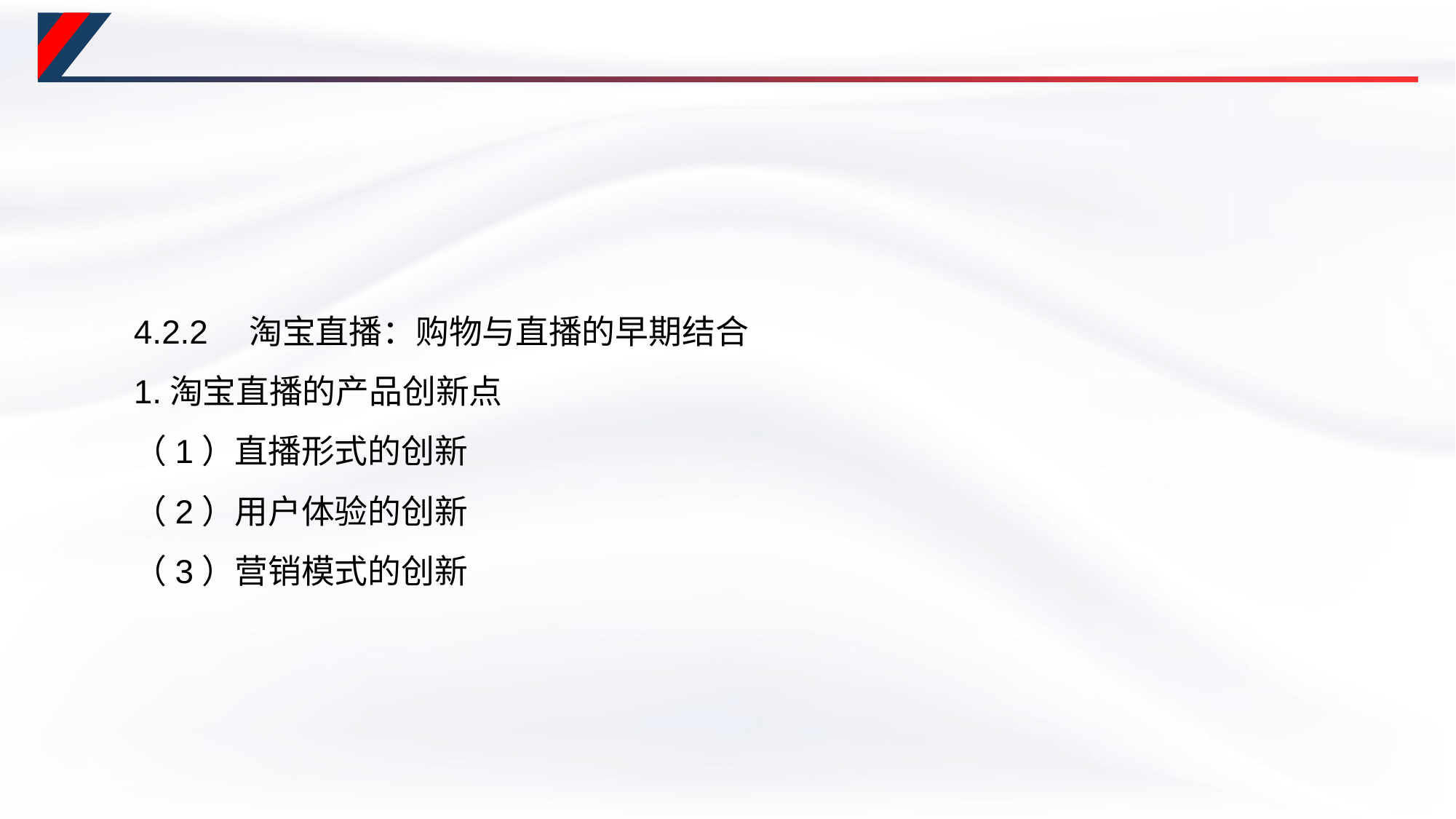

#
4.2.2　淘宝直播：购物与直播的早期结合
1.淘宝直播的产品创新点
（1）直播形式的创新
（2）用户体验的创新
（3）营销模式的创新